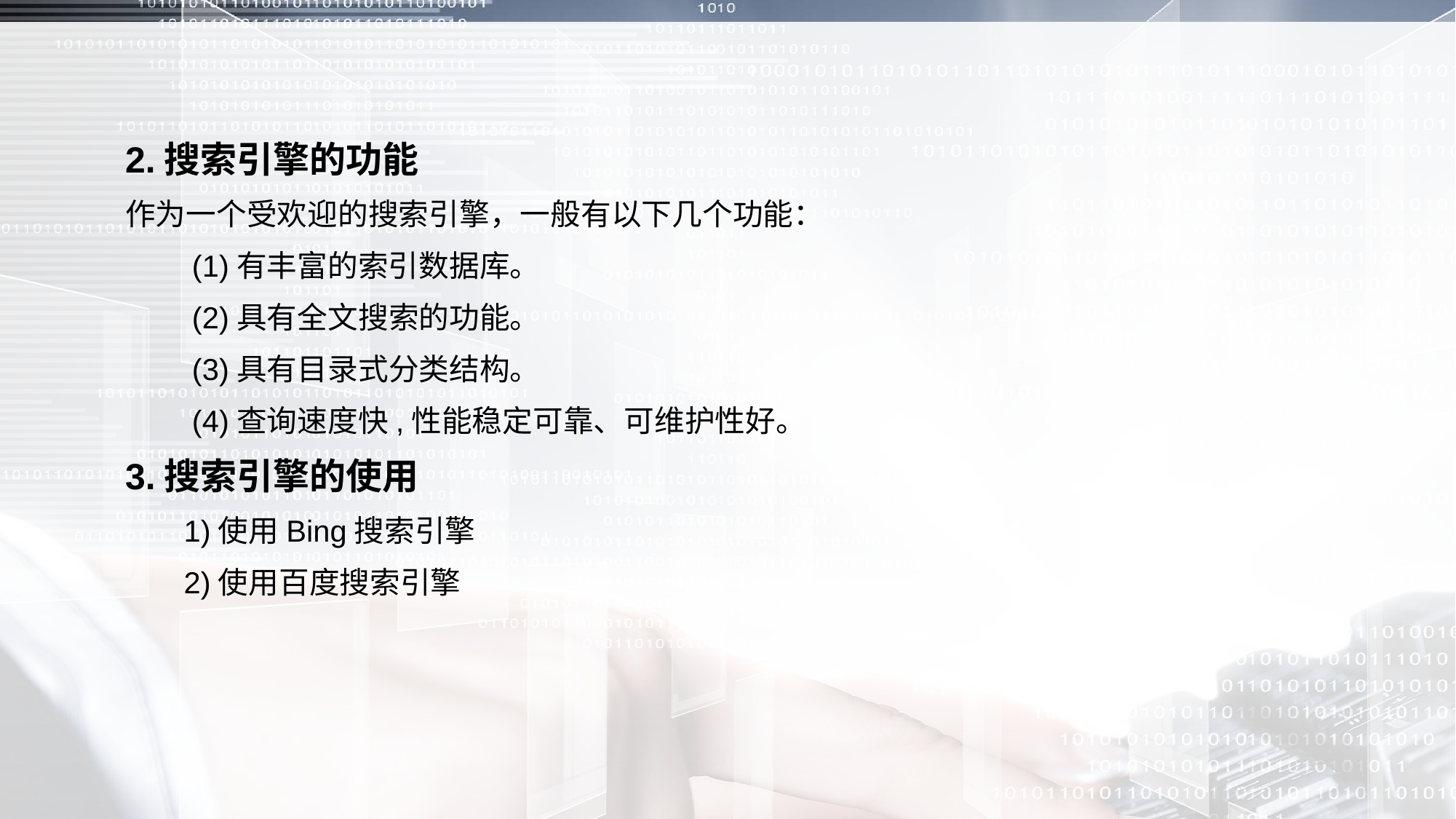

2.搜索引擎的功能
作为一个受欢迎的搜索引擎，一般有以下几个功能：
        (1)有丰富的索引数据库。
        (2)具有全文搜索的功能。
        (3)具有目录式分类结构。
        (4)查询速度快,性能稳定可靠、可维护性好。
3.搜索引擎的使用
       1)使用Bing搜索引擎
       2)使用百度搜索引擎